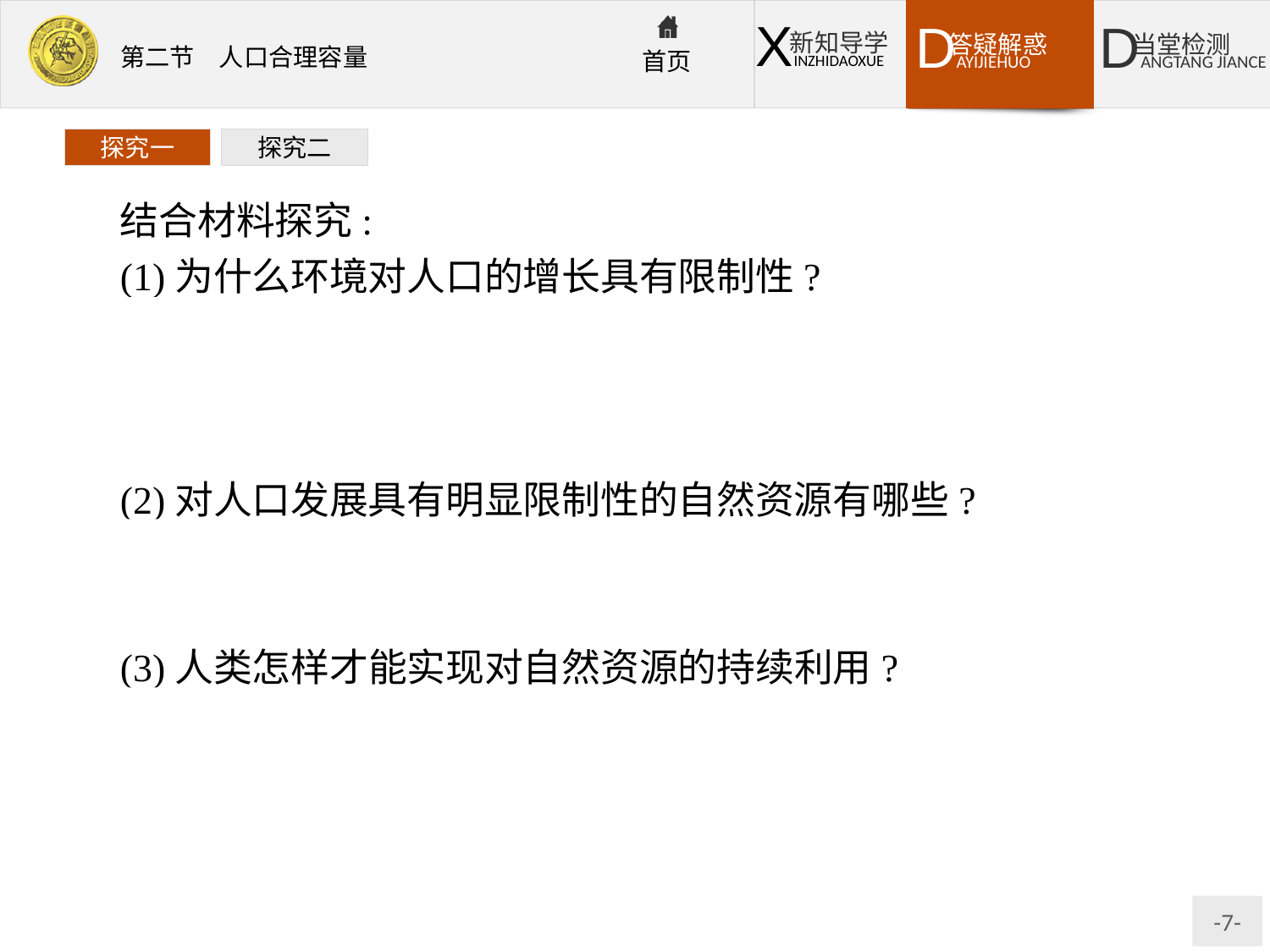

探究一
探究二
结合材料探究:
(1)为什么环境对人口的增长具有限制性?
提示环境为人类提供自然资源,自然资源是人类生产、生活资料的主要来源。人口的急剧增长,对资源的需求与日俱增,但是自然资源是有限的。
(2)对人口发展具有明显限制性的自然资源有哪些?
提示对人口发展具有明显限制性的自然资源主要有土地资源、淡水资源、矿产资源和森林资源。
(3)人类怎样才能实现对自然资源的持续利用?
提示人类与自然资源之间,应当建立良性循环的关系,以实现自然资源的持续利用。